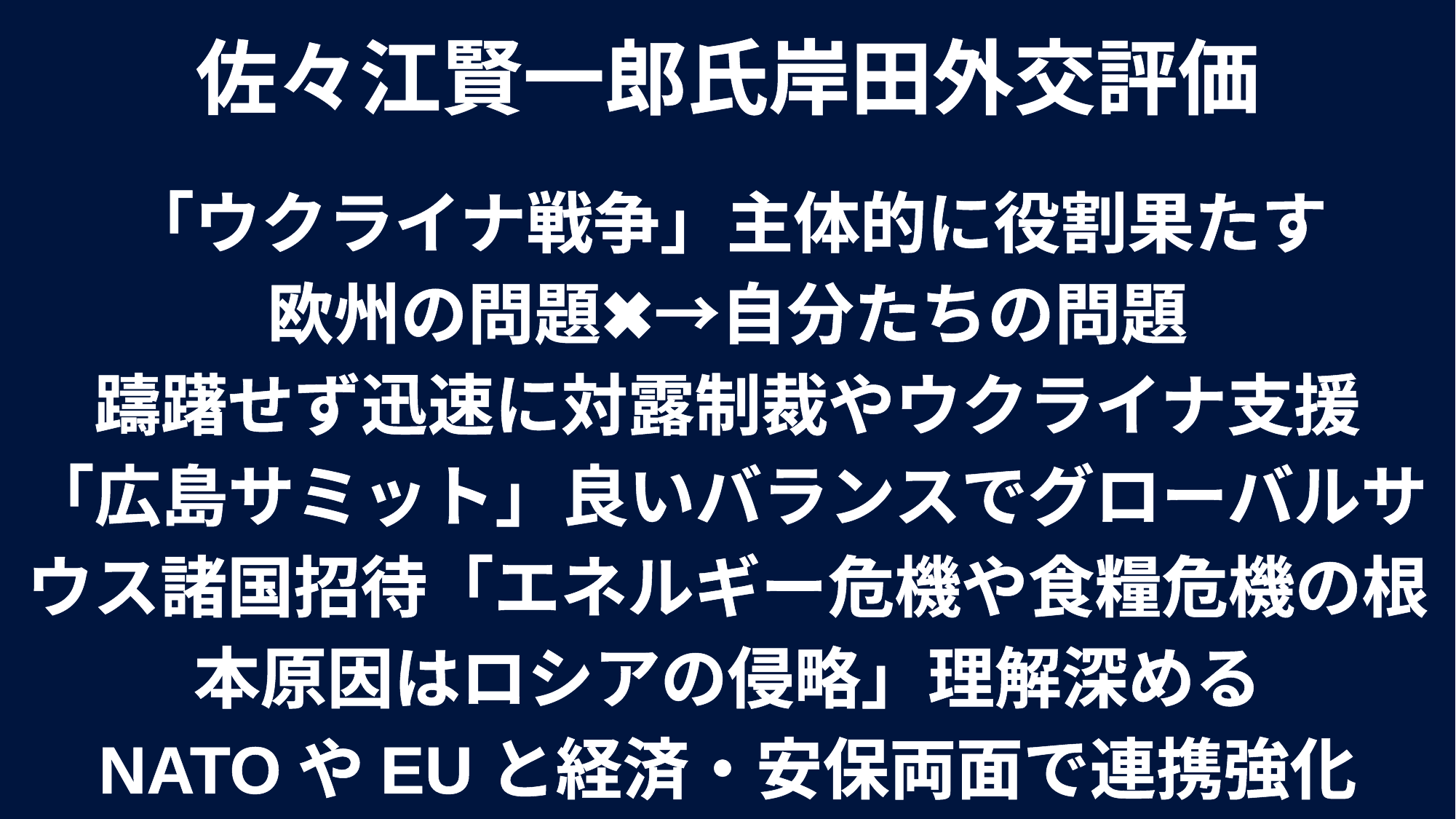

佐々江賢一郎氏岸田外交評価
「ウクライナ戦争」主体的に役割果たす
欧州の問題✖→自分たちの問題
躊躇せず迅速に対露制裁やウクライナ支援
「広島サミット」良いバランスでグローバルサウス諸国招待「エネルギー危機や食糧危機の根本原因はロシアの侵略」理解深める
NATOやEUと経済・安保両面で連携強化